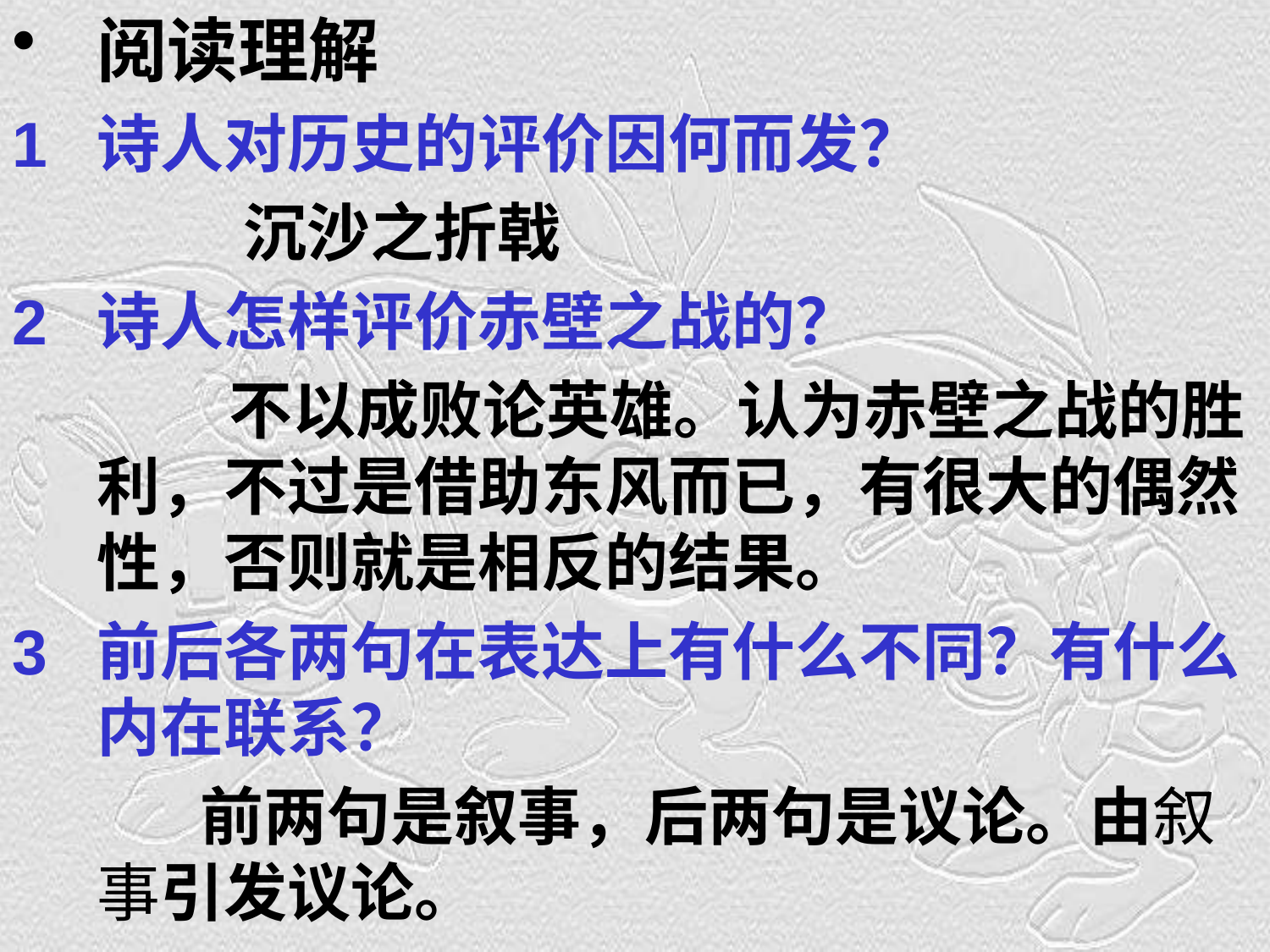

阅读理解
诗人对历史的评价因何而发？
               沉沙之折戟
诗人怎样评价赤壁之战的？
              不以成败论英雄。认为赤壁之战的胜利，不过是借助东风而已，有很大的偶然性，否则就是相反的结果。
前后各两句在表达上有什么不同？有什么内在联系？
            前两句是叙事，后两句是议论。由叙事引发议论。